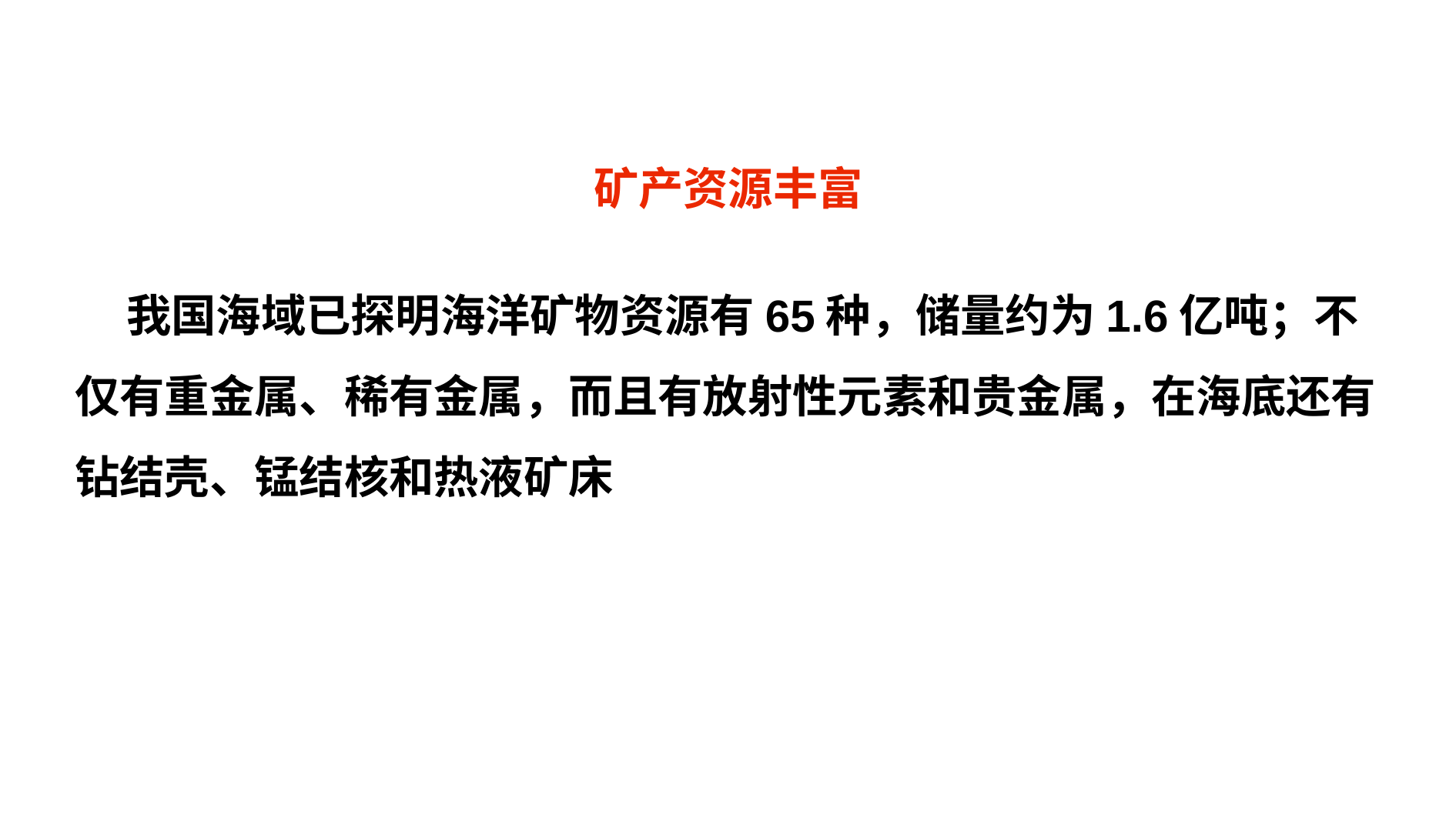

矿产资源丰富
    我国海域已探明海洋矿物资源有65种，储量约为1.6亿吨；不仅有重金属、稀有金属，而且有放射性元素和贵金属，在海底还有钻结壳、锰结核和热液矿床